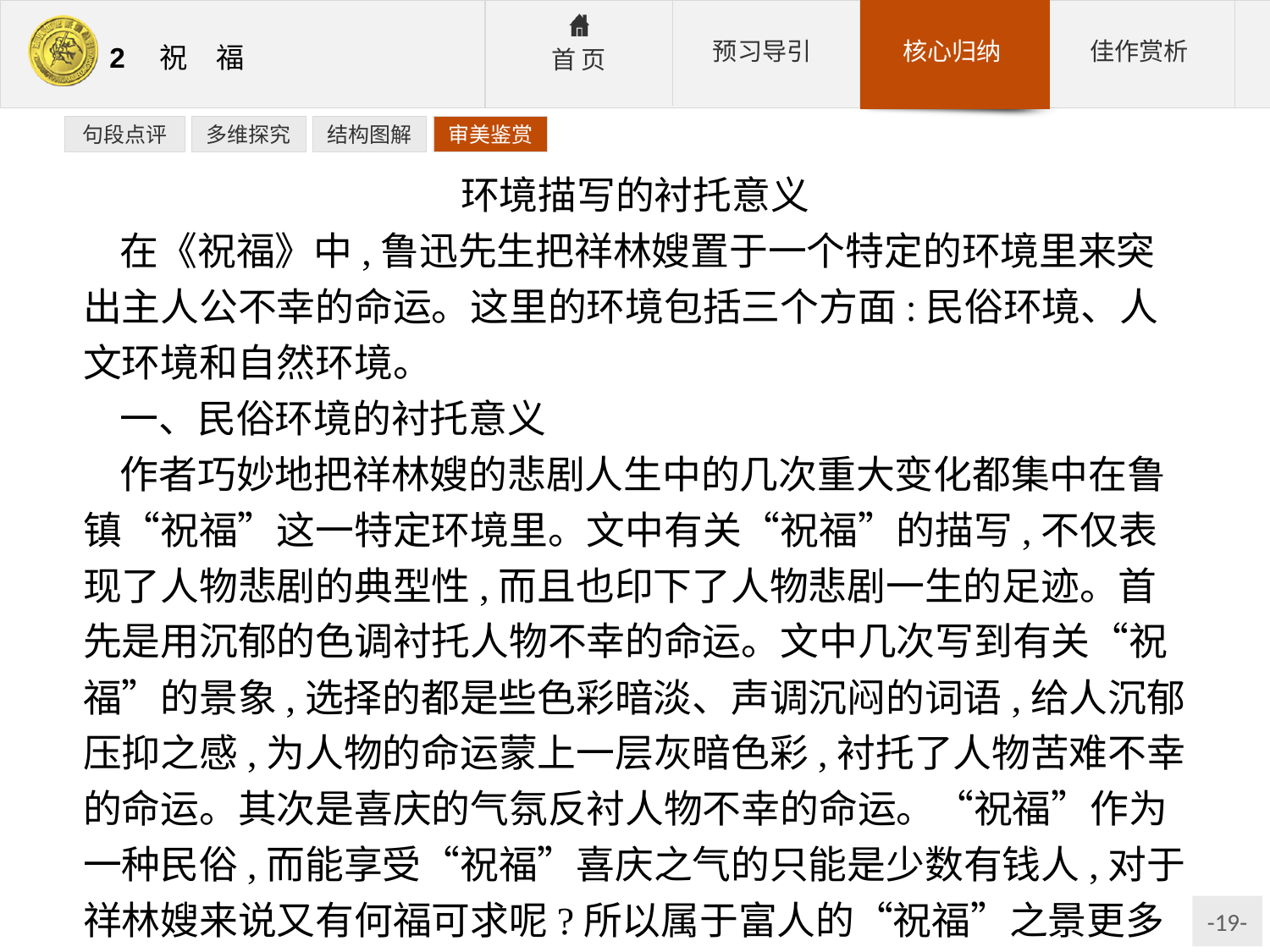

句段点评
多维探究
结构图解
审美鉴赏
环境描写的衬托意义
在《祝福》中,鲁迅先生把祥林嫂置于一个特定的环境里来突出主人公不幸的命运。这里的环境包括三个方面:民俗环境、人文环境和自然环境。
一、民俗环境的衬托意义
作者巧妙地把祥林嫂的悲剧人生中的几次重大变化都集中在鲁镇“祝福”这一特定环境里。文中有关“祝福”的描写,不仅表现了人物悲剧的典型性,而且也印下了人物悲剧一生的足迹。首先是用沉郁的色调衬托人物不幸的命运。文中几次写到有关“祝福”的景象,选择的都是些色彩暗淡、声调沉闷的词语,给人沉郁压抑之感,为人物的命运蒙上一层灰暗色彩,衬托了人物苦难不幸的命运。其次是喜庆的气氛反衬人物不幸的命运。“祝福”作为一种民俗,而能享受“祝福”喜庆之气的只能是少数有钱人,对于祥林嫂来说又有何福可求呢?所以属于富人的“祝福”之景更多地反衬出穷人的不幸命运。